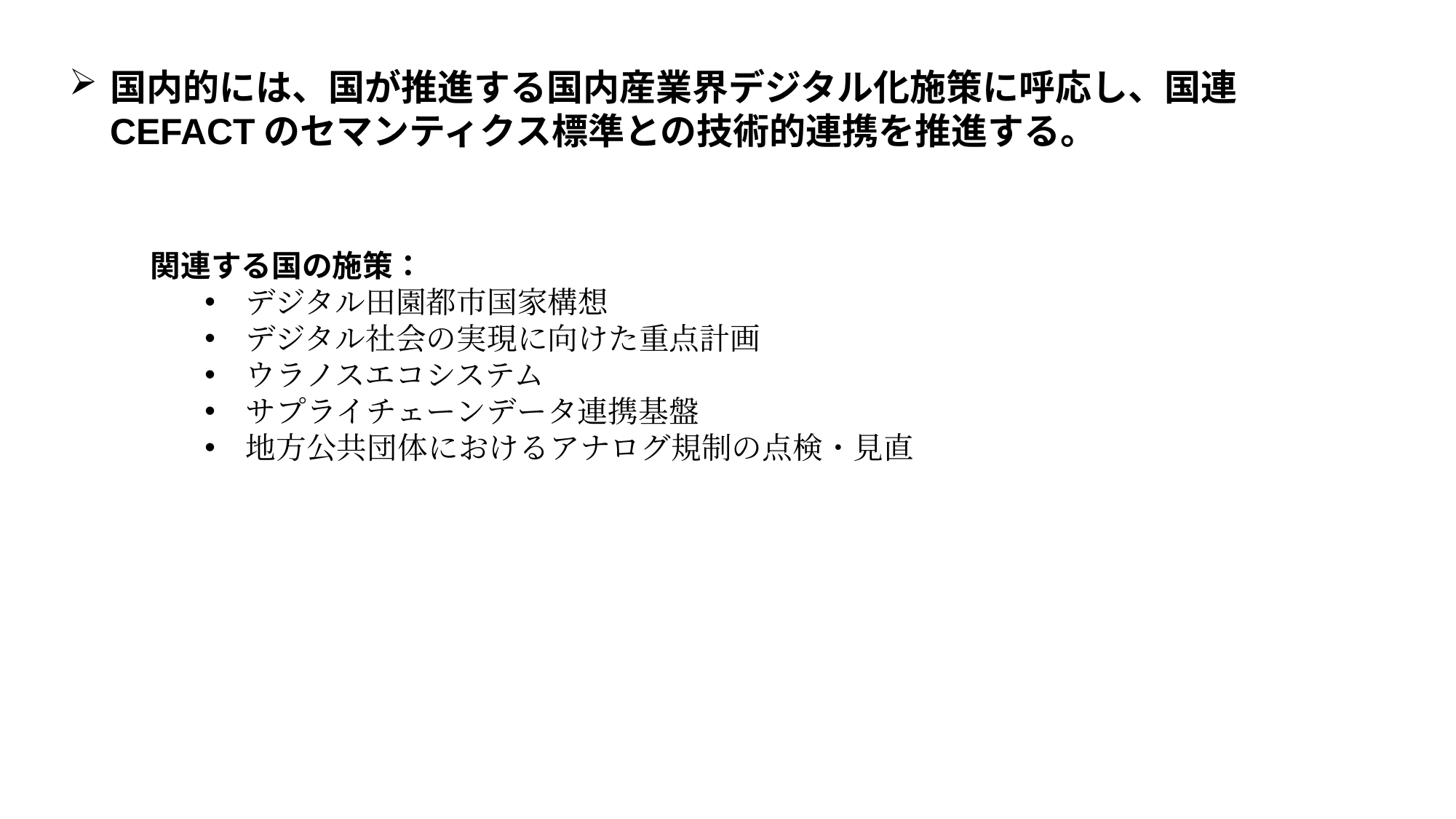

国内的には、国が推進する国内産業界デジタル化施策に呼応し、国連CEFACTのセマンティクス標準との技術的連携を推進する。
関連する国の施策：
デジタル田園都市国家構想
デジタル社会の実現に向けた重点計画
ウラノスエコシステム
サプライチェーンデータ連携基盤
地方公共団体におけるアナログ規制の点検・見直